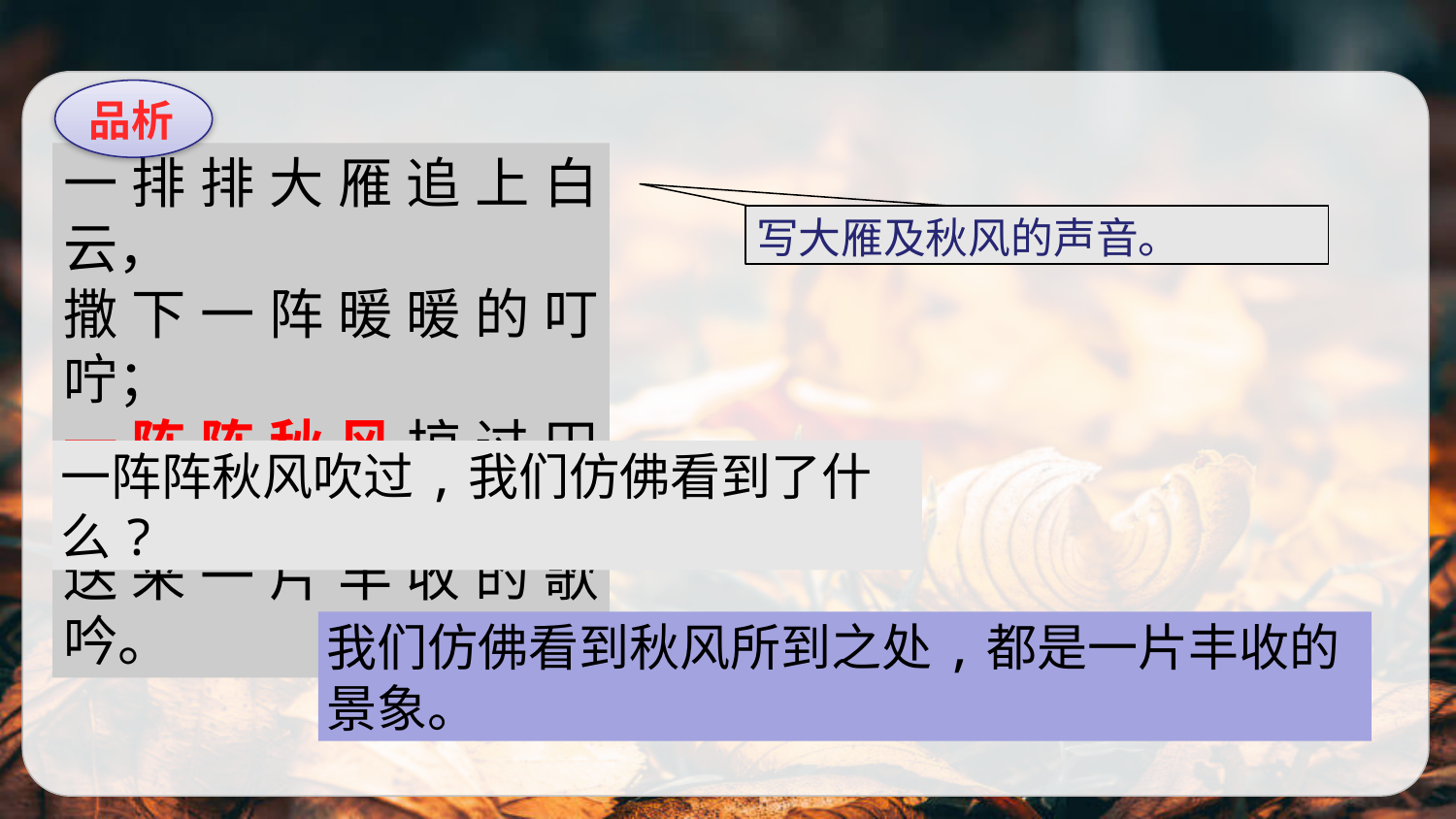

品析
一排排大雁追上白云，
撒下一阵暖暖的叮咛；
一阵阵秋风掠过田野，
送来一片丰收的歌吟。
写大雁及秋风的声音。
一阵阵秋风吹过,我们仿佛看到了什么?
我们仿佛看到秋风所到之处,都是一片丰收的景象。